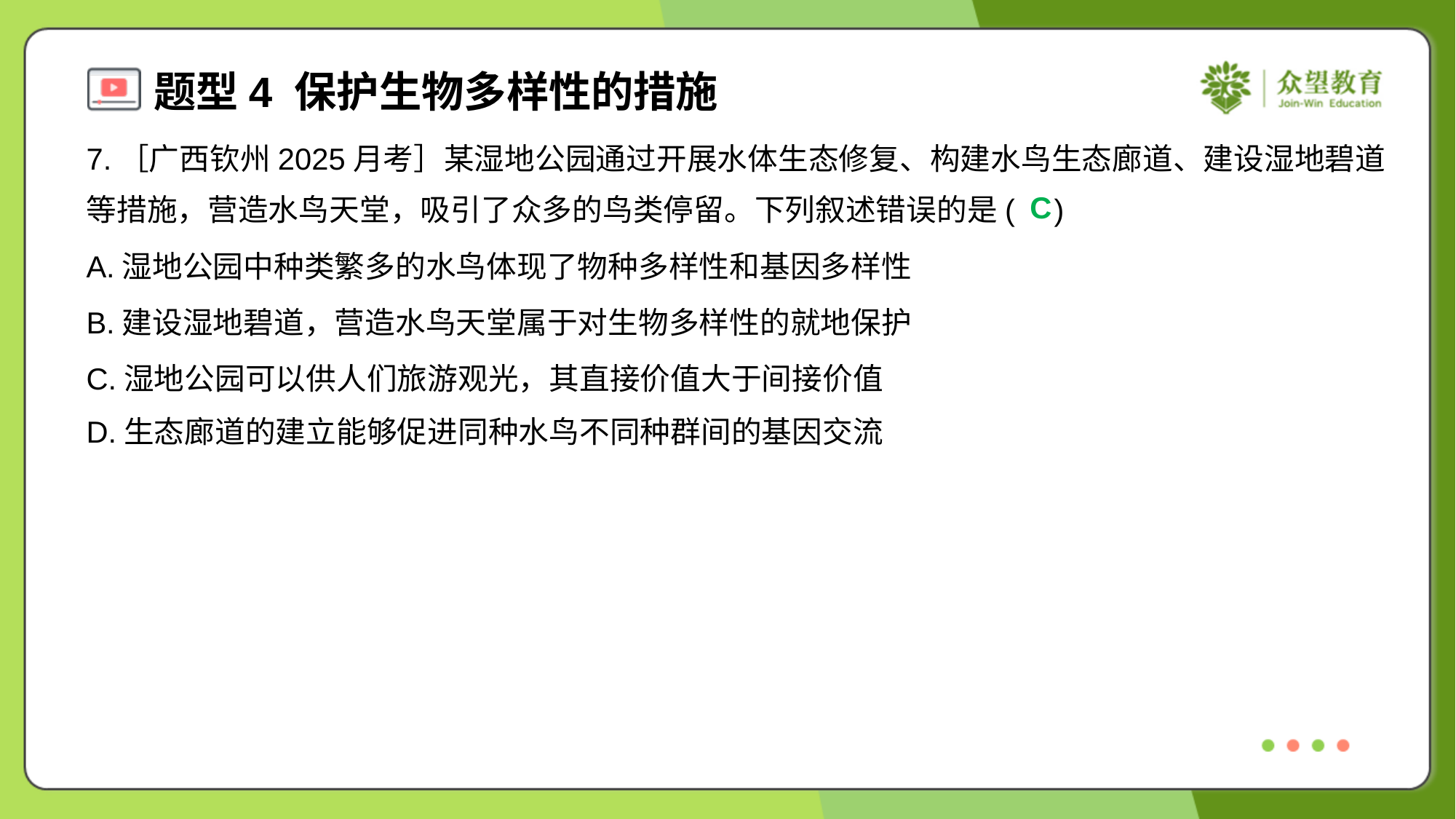

7.［广西钦州2025月考］某湿地公园通过开展水体生态修复、构建水鸟生态廊道、建设湿地碧道
等措施，营造水鸟天堂，吸引了众多的鸟类停留。下列叙述错误的是(     )
C
A.湿地公园中种类繁多的水鸟体现了物种多样性和基因多样性
B.建设湿地碧道，营造水鸟天堂属于对生物多样性的就地保护
C.湿地公园可以供人们旅游观光，其直接价值大于间接价值
D.生态廊道的建立能够促进同种水鸟不同种群间的基因交流